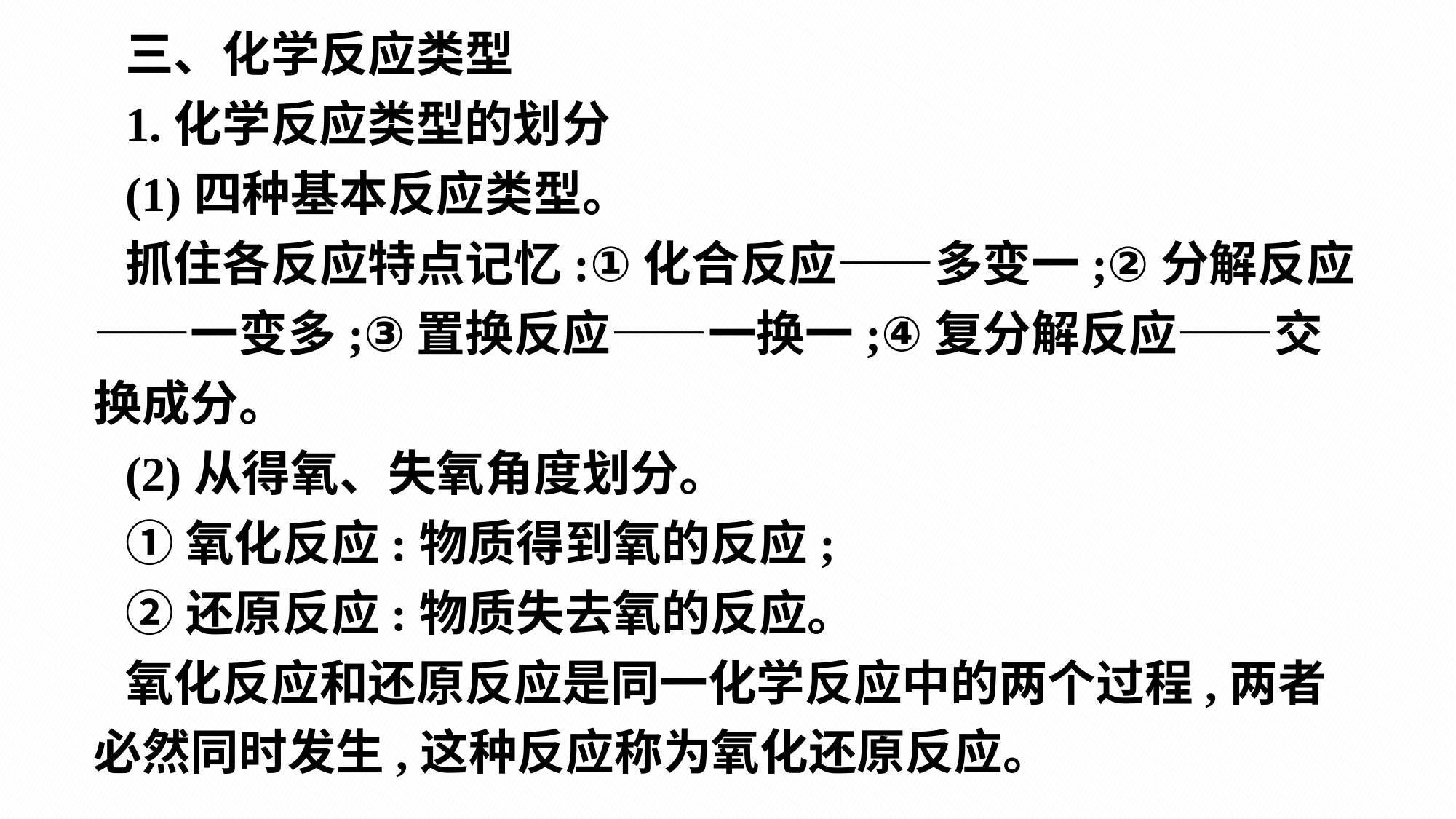

三、化学反应类型
1.化学反应类型的划分
(1)四种基本反应类型。
抓住各反应特点记忆:①化合反应——多变一;②分解反应——一变多;③置换反应——一换一;④复分解反应——交换成分。
(2)从得氧、失氧角度划分。
①氧化反应:物质得到氧的反应;
②还原反应:物质失去氧的反应。
氧化反应和还原反应是同一化学反应中的两个过程,两者必然同时发生,这种反应称为氧化还原反应。